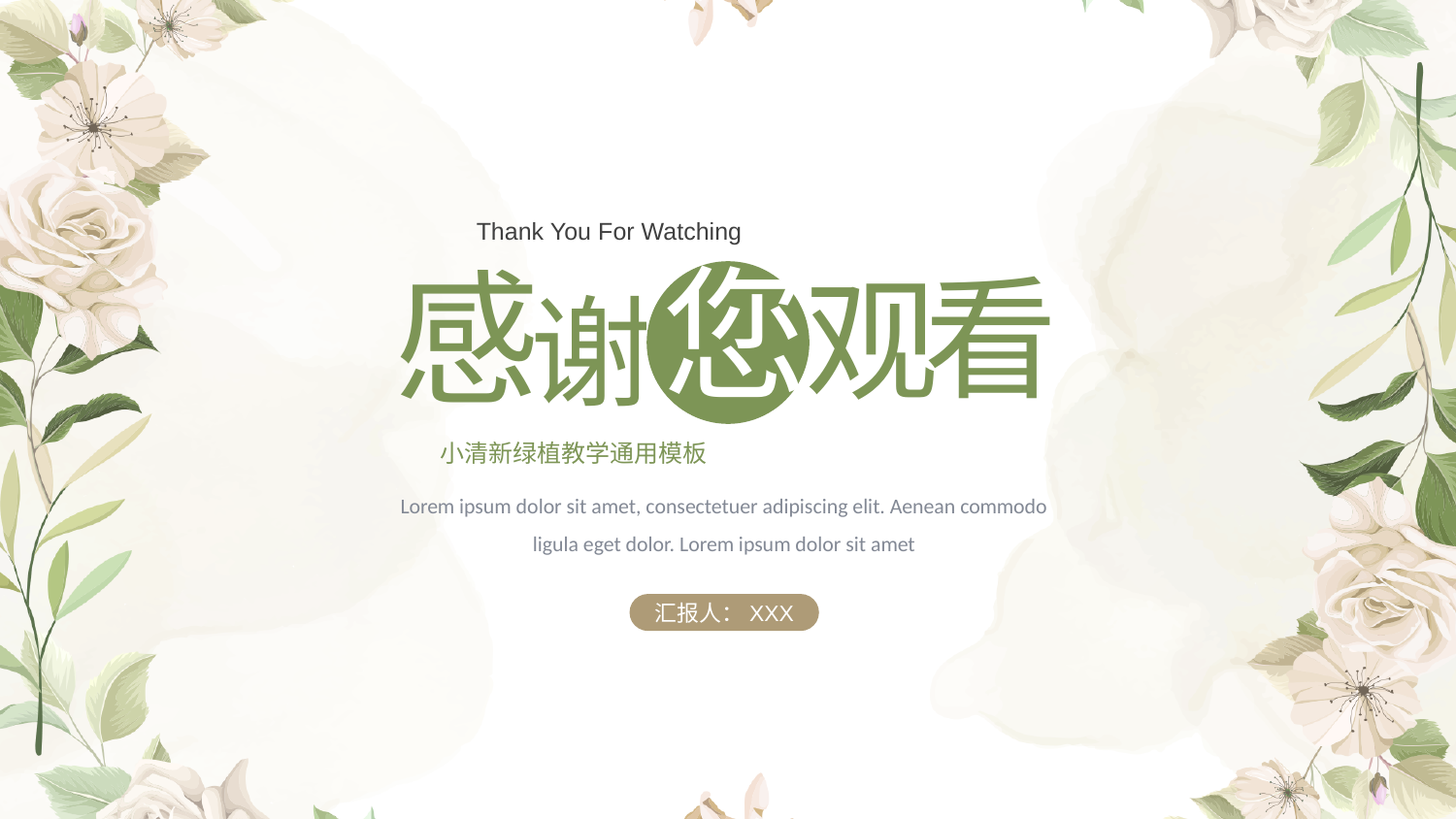

Thank You For Watching
您
感
看
观

谢
小清新绿植教学通用模板
Lorem ipsum dolor sit amet, consectetuer adipiscing elit. Aenean commodo ligula eget dolor. Lorem ipsum dolor sit amet
汇报人：XXX